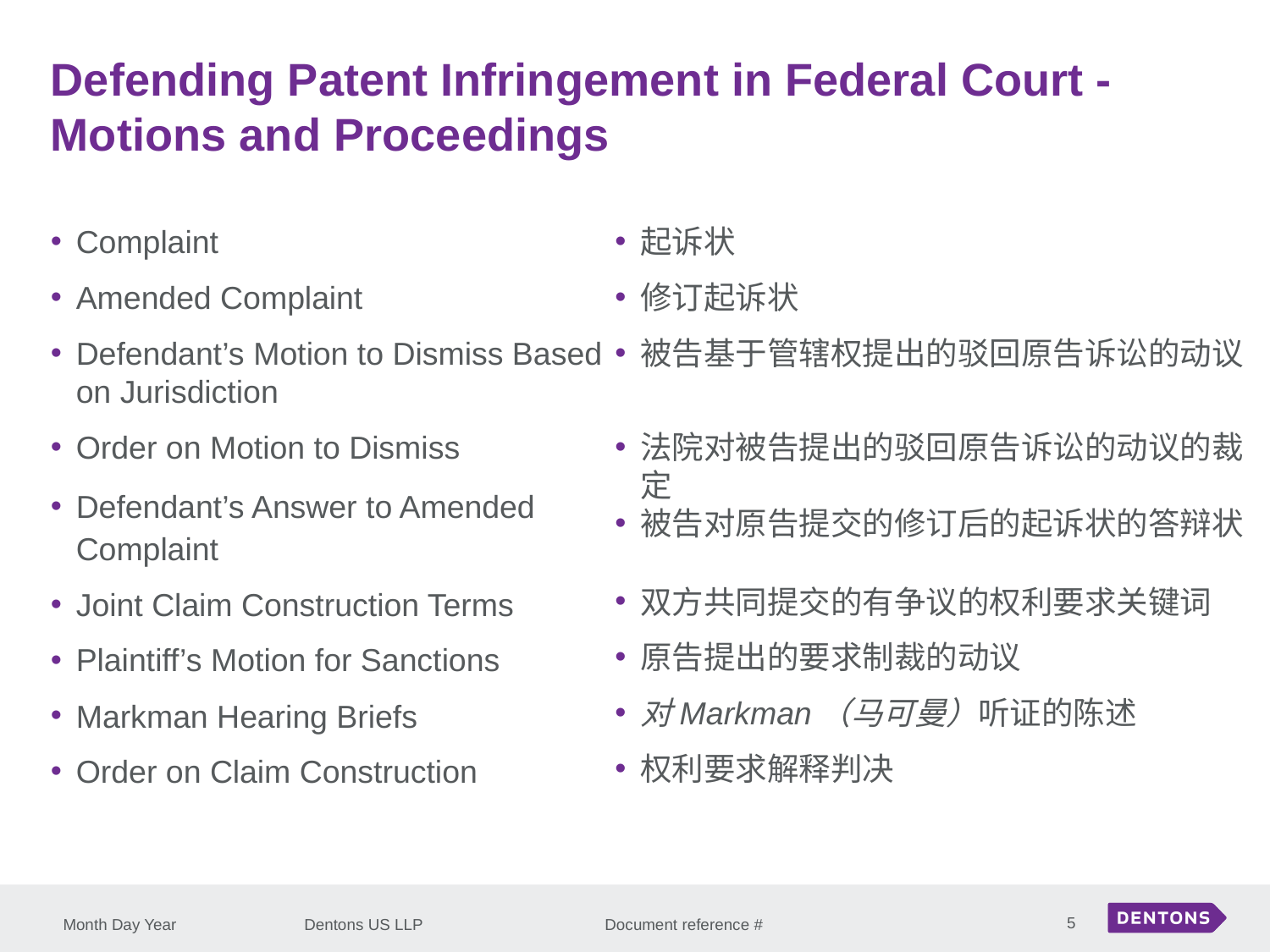

Defending Patent Infringement in Federal Court - Motions and Proceedings
Complaint
Amended Complaint
Defendant’s Motion to Dismiss Based on Jurisdiction
Order on Motion to Dismiss
Defendant’s Answer to Amended Complaint
Joint Claim Construction Terms
Plaintiff’s Motion for Sanctions
Markman Hearing Briefs
Order on Claim Construction

起诉状
修订起诉状
被告基于管辖权提出的驳回原告诉讼的动议

法院对被告提出的驳回原告诉讼的动议的裁定
被告对原告提交的修订后的起诉状的答辩状

双方共同提交的有争议的权利要求关键词
原告提出的要求制裁的动议
对Markman（马可曼）听证的陈述
权利要求解释判决
5
Month Day Year
Dentons US LLP                                         Document reference #